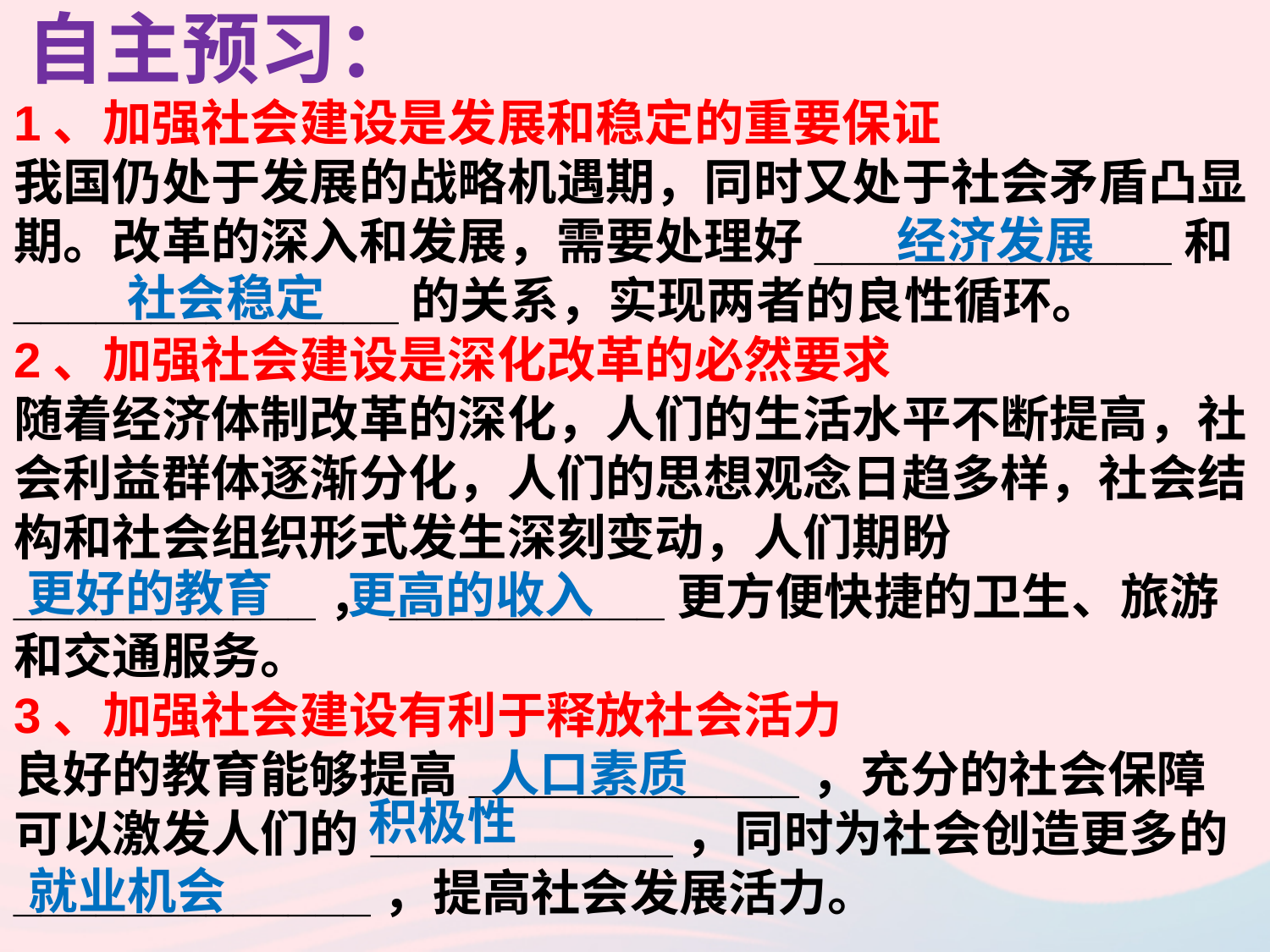

自主预习：
1、加强社会建设是发展和稳定的重要保证
我国仍处于发展的战略机遇期，同时又处于社会矛盾凸显期。改革的深入和发展，需要处理好_____________和______________的关系，实现两者的良性循环。
2、加强社会建设是深化改革的必然要求
随着经济体制改革的深化，人们的生活水平不断提高，社会利益群体逐渐分化，人们的思想观念日趋多样，社会结构和社会组织形式发生深刻变动，人们期盼___________，__________更方便快捷的卫生、旅游和交通服务。
3、加强社会建设有利于释放社会活力
良好的教育能够提高____________，充分的社会保障可以激发人们的___________，同时为社会创造更多的_____________，提高社会发展活力。
经济发展
社会稳定
更好的教育
更高的收入
人口素质
积极性
就业机会